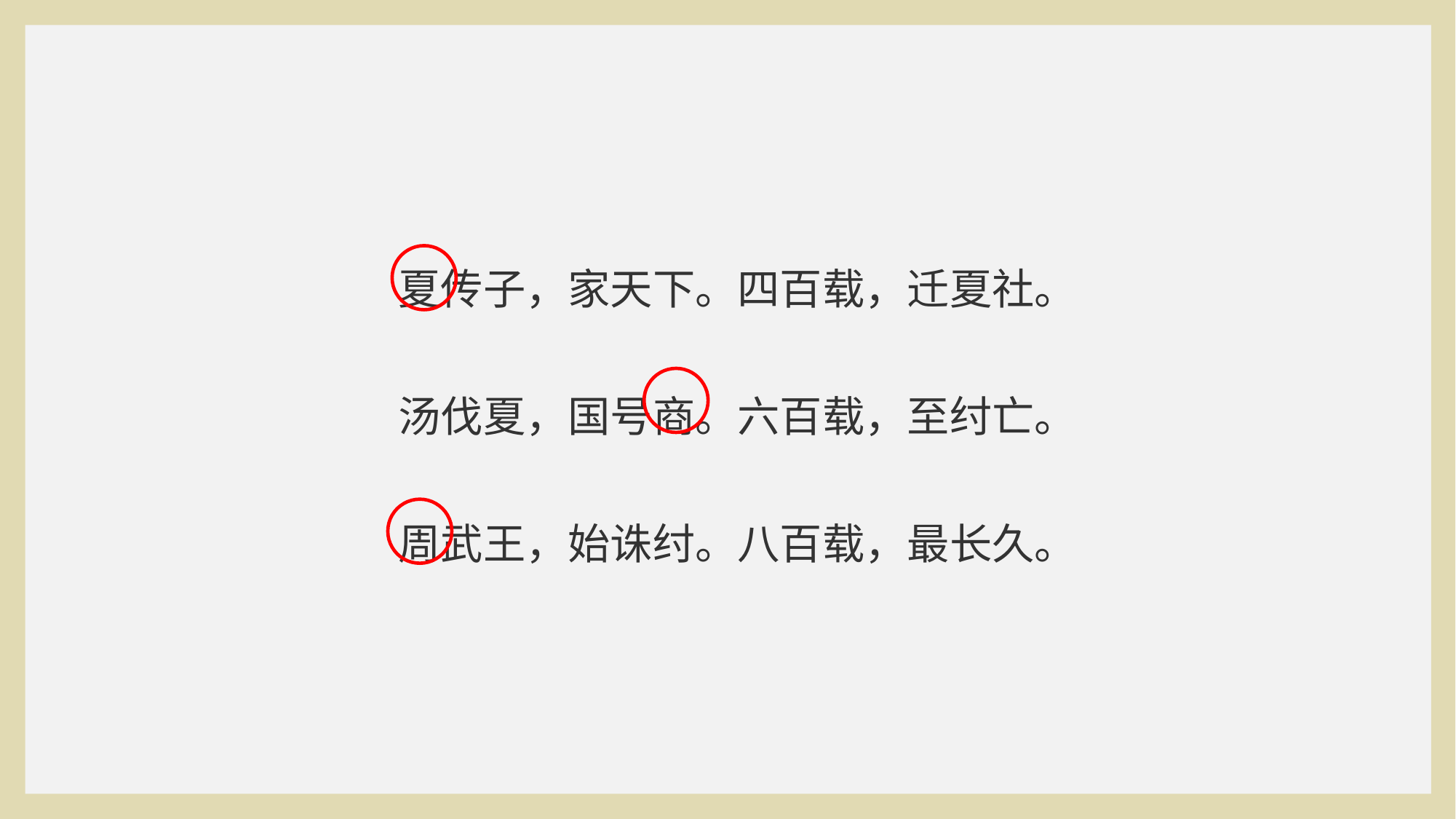

夏传子，家天下。四百载，迁夏社。
汤伐夏，国号商。六百载，至纣亡。
周武王，始诛纣。八百载，最长久。